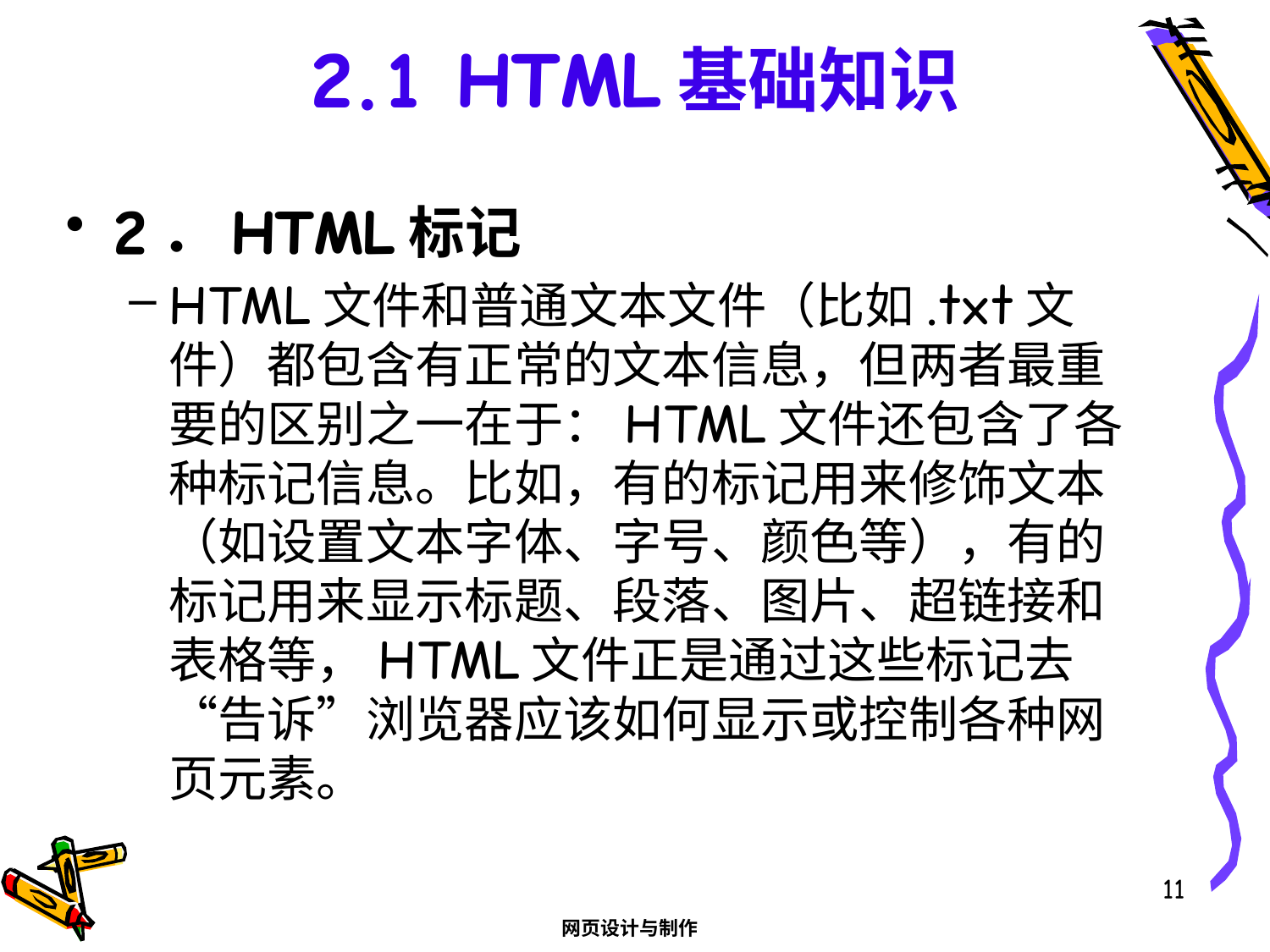

# 2.1 HTML基础知识
2．HTML标记
HTML文件和普通文本文件（比如.txt文件）都包含有正常的文本信息，但两者最重要的区别之一在于：HTML文件还包含了各种标记信息。比如，有的标记用来修饰文本（如设置文本字体、字号、颜色等），有的标记用来显示标题、段落、图片、超链接和表格等，HTML文件正是通过这些标记去“告诉”浏览器应该如何显示或控制各种网页元素。

11
网页设计与制作